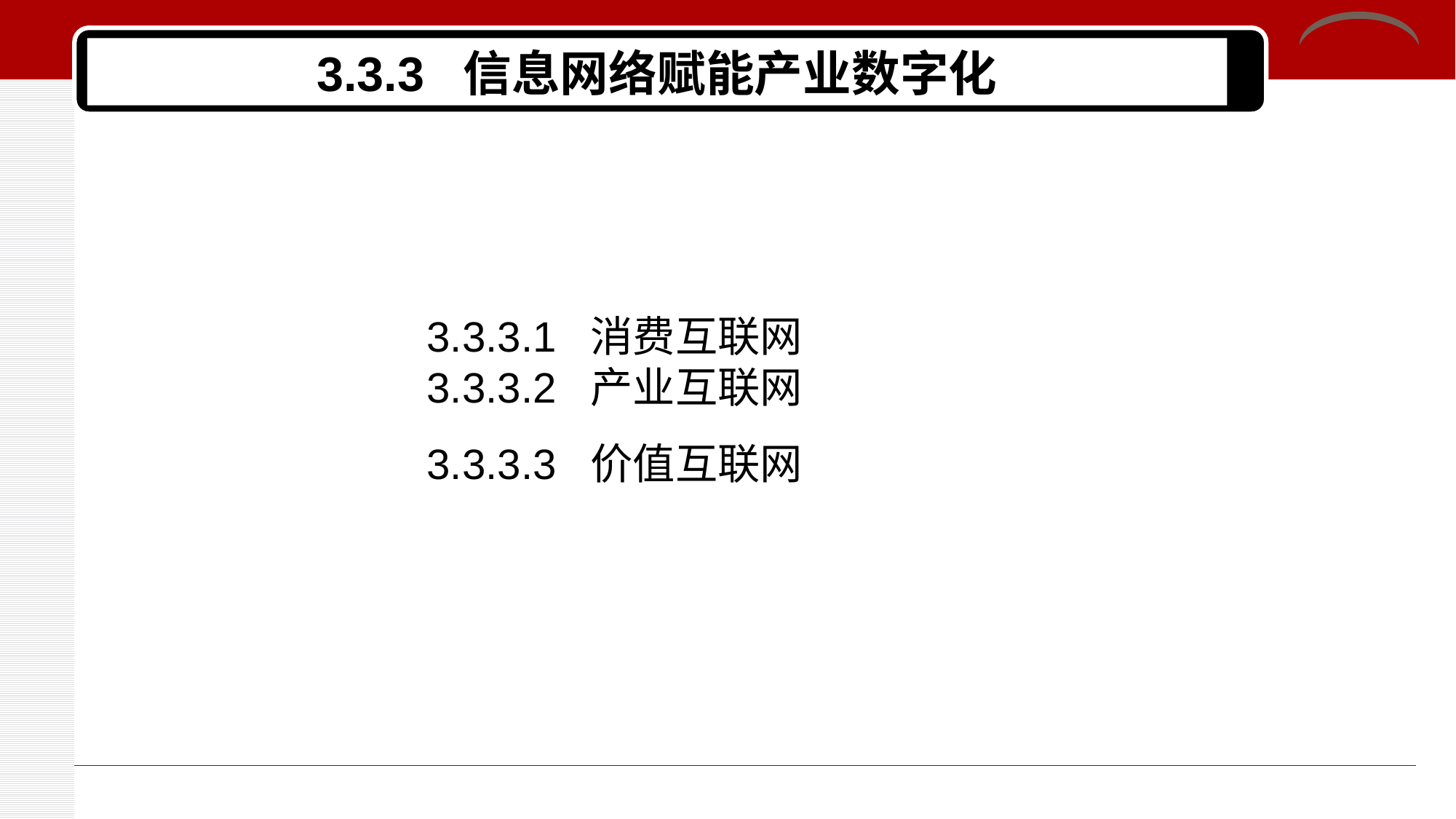

# 3.3.3  信息网络赋能产业数字化
3.3.3.1  消费互联网
3.3.3.2  产业互联网
3.3.3.3  价值互联网